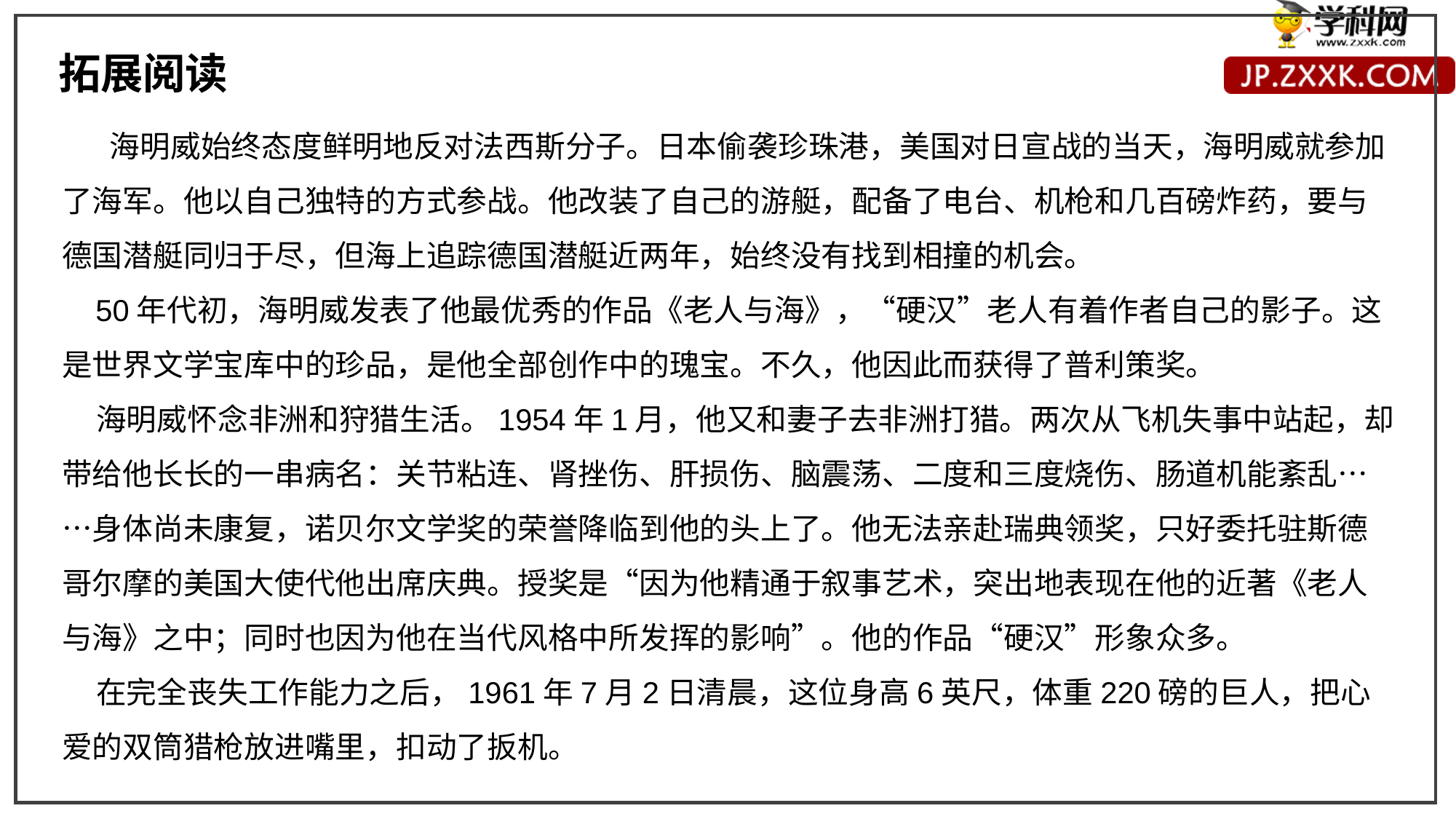

拓展阅读
      海明威始终态度鲜明地反对法西斯分子。日本偷袭珍珠港，美国对日宣战的当天，海明威就参加了海军。他以自己独特的方式参战。他改装了自己的游艇，配备了电台、机枪和几百磅炸药，要与德国潜艇同归于尽，但海上追踪德国潜艇近两年，始终没有找到相撞的机会。
    50年代初，海明威发表了他最优秀的作品《老人与海》，“硬汉”老人有着作者自己的影子。这是世界文学宝库中的珍品，是他全部创作中的瑰宝。不久，他因此而获得了普利策奖。
    海明威怀念非洲和狩猎生活。1954年1月，他又和妻子去非洲打猎。两次从飞机失事中站起，却带给他长长的一串病名：关节粘连、肾挫伤、肝损伤、脑震荡、二度和三度烧伤、肠道机能紊乱……身体尚未康复，诺贝尔文学奖的荣誉降临到他的头上了。他无法亲赴瑞典领奖，只好委托驻斯德哥尔摩的美国大使代他出席庆典。授奖是“因为他精通于叙事艺术，突出地表现在他的近著《老人与海》之中；同时也因为他在当代风格中所发挥的影响”。他的作品“硬汉”形象众多。
    在完全丧失工作能力之后，1961年7月2日清晨，这位身高6英尺，体重220磅的巨人，把心爱的双筒猎枪放进嘴里，扣动了扳机。